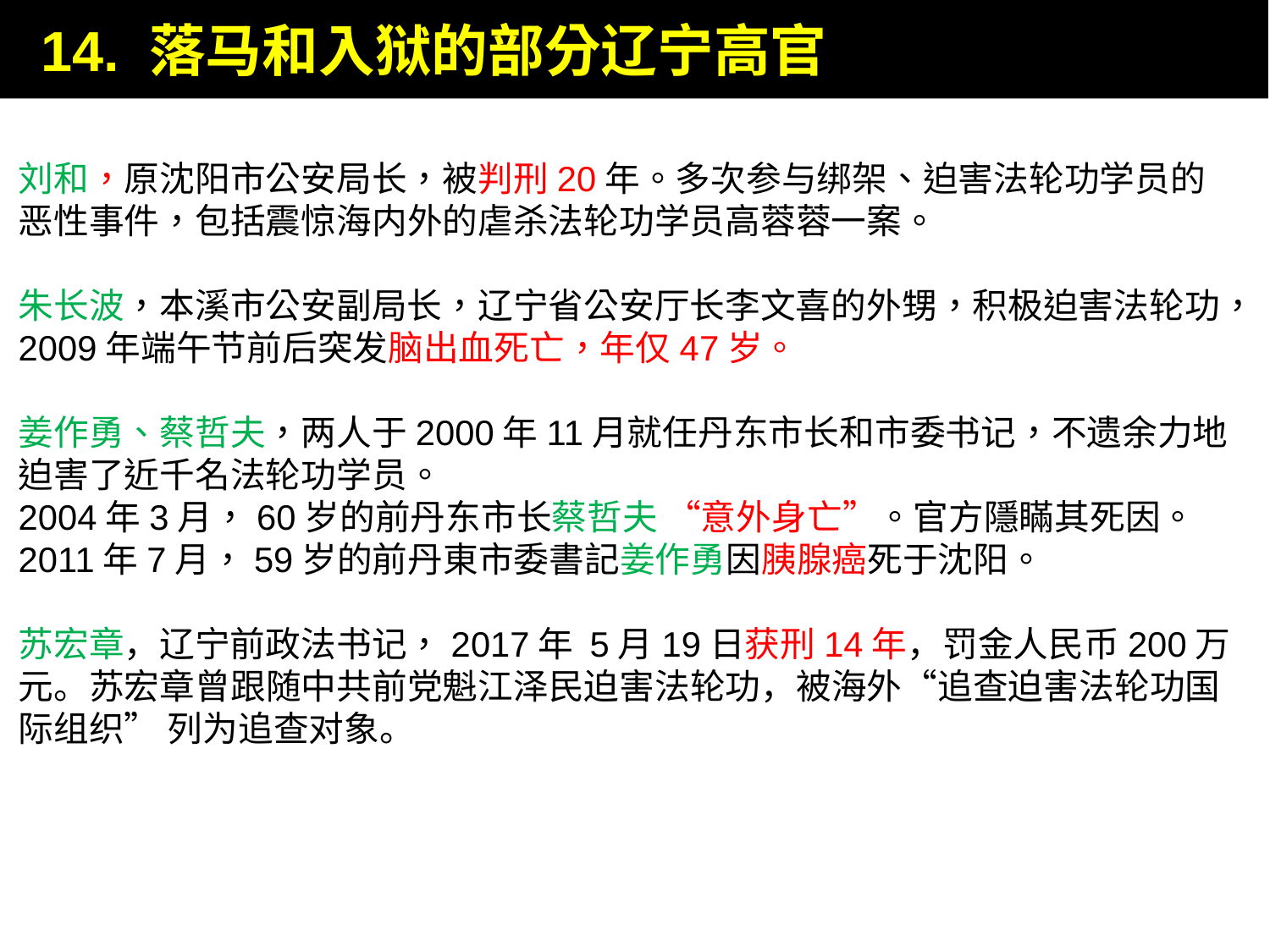

14. 落马和入狱的部分辽宁高官

刘和，原沈阳市公安局长，被判刑20年。多次参与绑架、迫害法轮功学员的恶性事件，包括震惊海内外的虐杀法轮功学员高蓉蓉一案。

朱长波，本溪市公安副局长，辽宁省公安厅长李文喜的外甥，积极迫害法轮功，2009年端午节前后突发脑出血死亡，年仅47岁。

姜作勇、蔡哲夫，两人于2000年11月就任丹东市长和市委书记，不遗余力地迫害了近千名法轮功学员。
2004年3月，60岁的前丹东市长蔡哲夫 “意外身亡”。官方隱瞞其死因。
2011年7月，59岁的前丹東市委書記姜作勇因胰腺癌死于沈阳。

苏宏章，辽宁前政法书记，2017年 5月19日获刑14年，罚金人民币200万元。苏宏章曾跟随中共前党魁江泽民迫害法轮功，被海外“追查迫害法轮功国际组织” 列为追查对象。